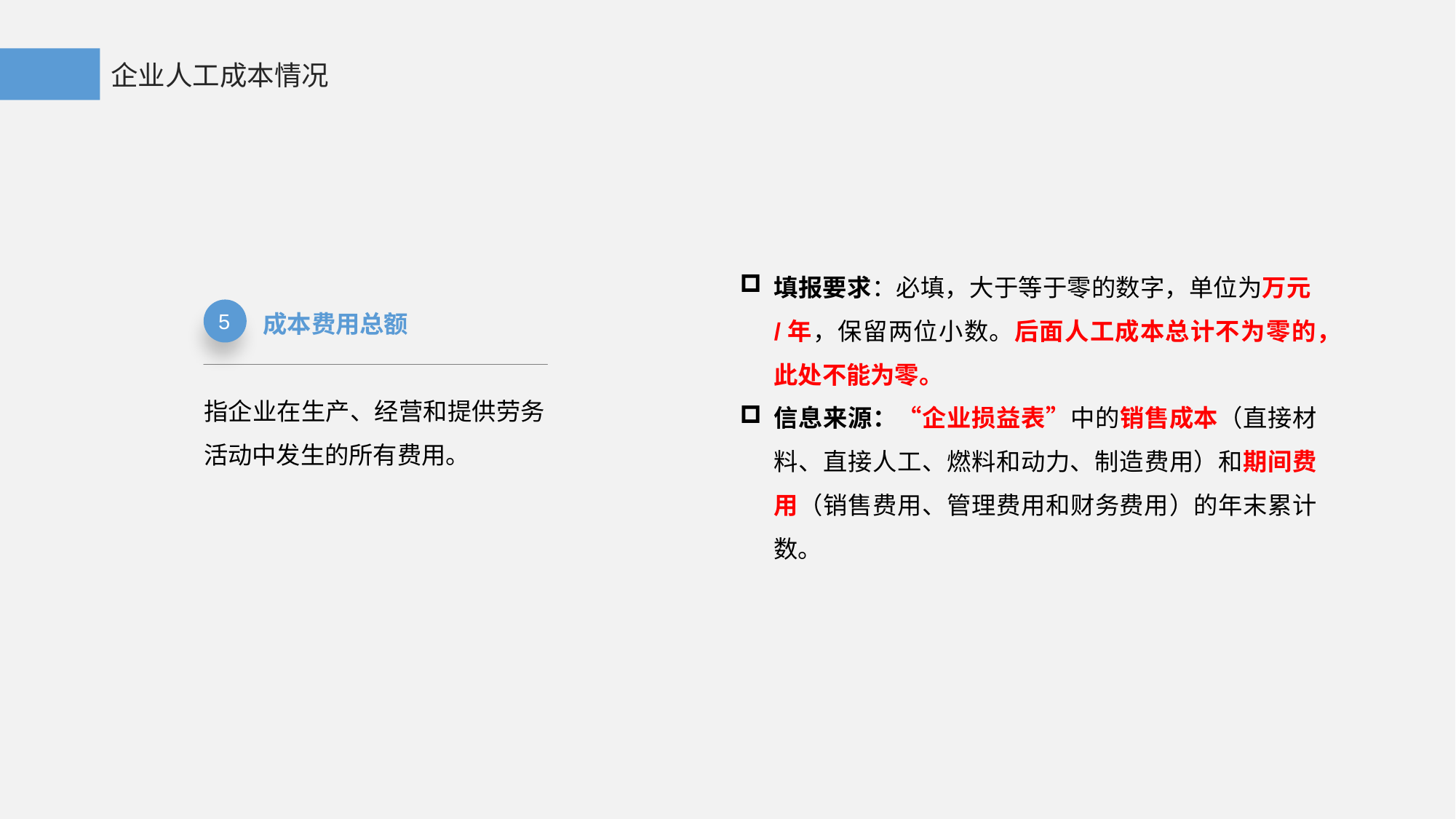

企业人工成本情况
填报要求：必填，大于等于零的数字，单位为万元/年，保留两位小数。后面人工成本总计不为零的，此处不能为零。
信息来源：“企业损益表”中的销售成本（直接材料、直接人工、燃料和动力、制造费用）和期间费用（销售费用、管理费用和财务费用）的年末累计数。

成本费用总额
5
指企业在生产、经营和提供劳务活动中发生的所有费用。

24